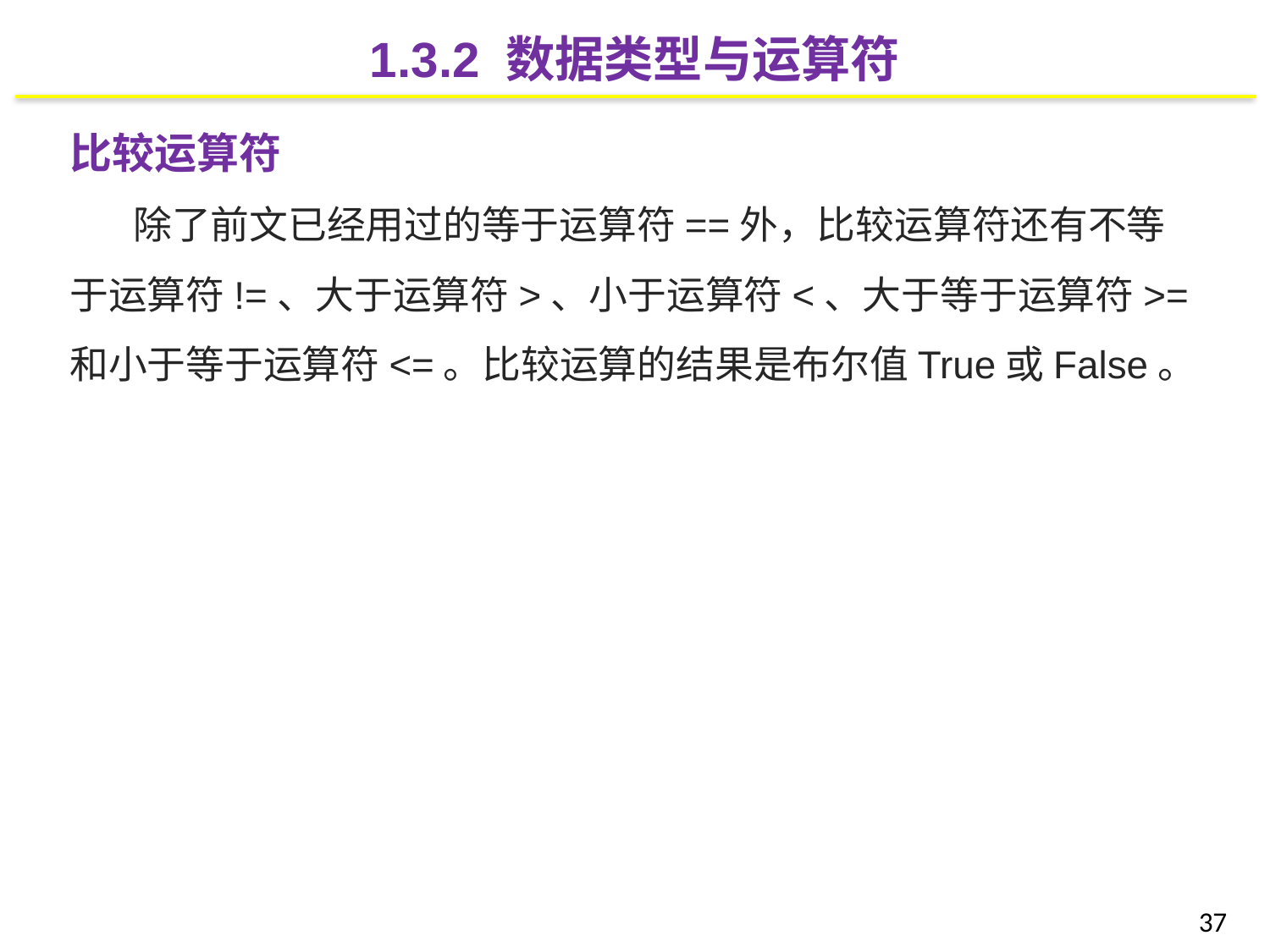

1.3.2 数据类型与运算符
比较运算符
除了前文已经用过的等于运算符==外，比较运算符还有不等于运算符!=、大于运算符>、小于运算符<、大于等于运算符>=和小于等于运算符<=。比较运算的结果是布尔值True或False。
37